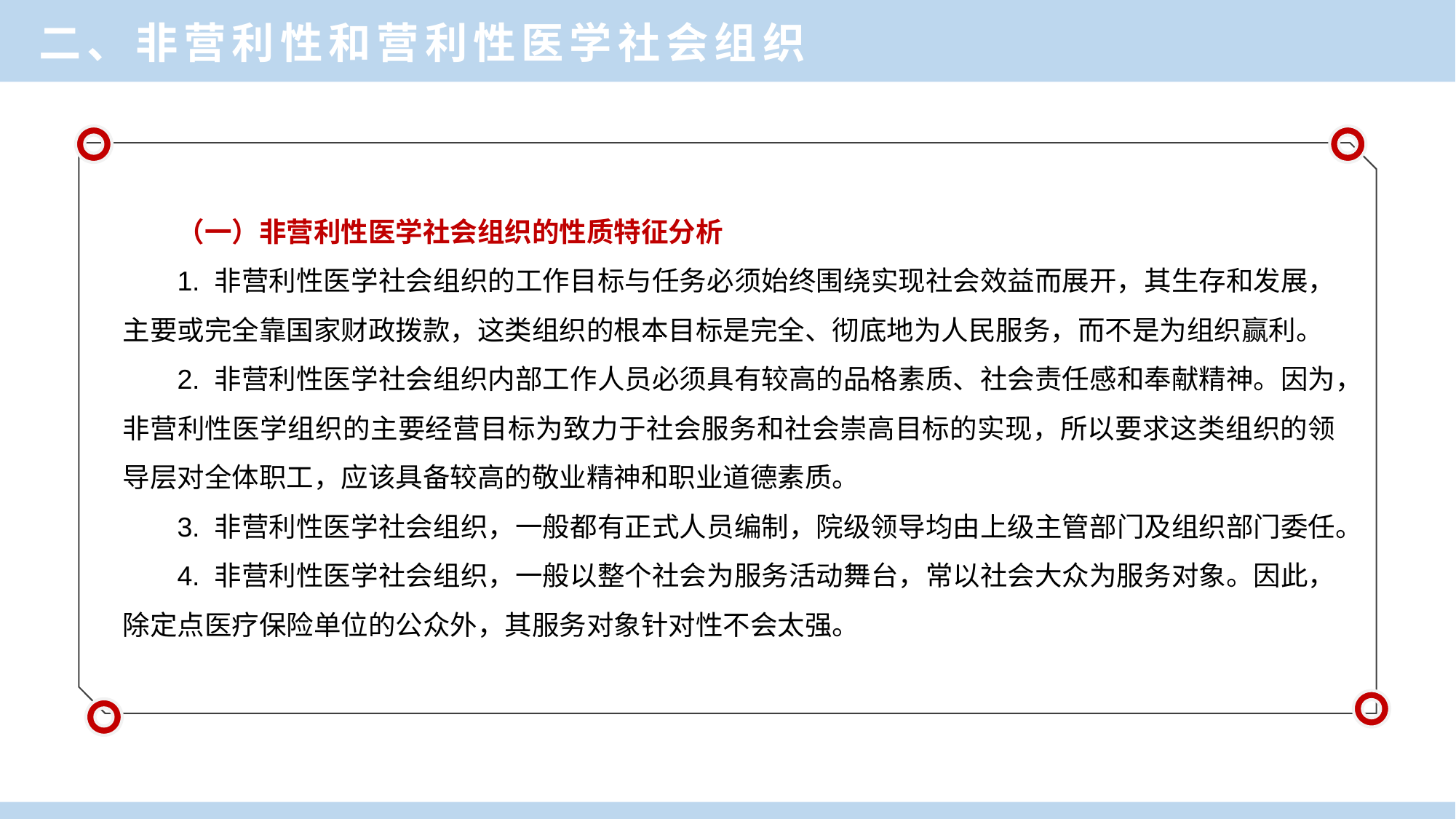

二、非营利性和营利性医学社会组织

（一）非营利性医学社会组织的性质特征分析
1. 非营利性医学社会组织的工作目标与任务必须始终围绕实现社会效益而展开，其生存和发展，主要或完全靠国家财政拨款，这类组织的根本目标是完全、彻底地为人民服务，而不是为组织赢利。
2. 非营利性医学社会组织内部工作人员必须具有较高的品格素质、社会责任感和奉献精神。因为，非营利性医学组织的主要经营目标为致力于社会服务和社会崇高目标的实现，所以要求这类组织的领导层对全体职工，应该具备较高的敬业精神和职业道德素质。
3. 非营利性医学社会组织，一般都有正式人员编制，院级领导均由上级主管部门及组织部门委任。
4. 非营利性医学社会组织，一般以整个社会为服务活动舞台，常以社会大众为服务对象。因此，除定点医疗保险单位的公众外，其服务对象针对性不会太强。